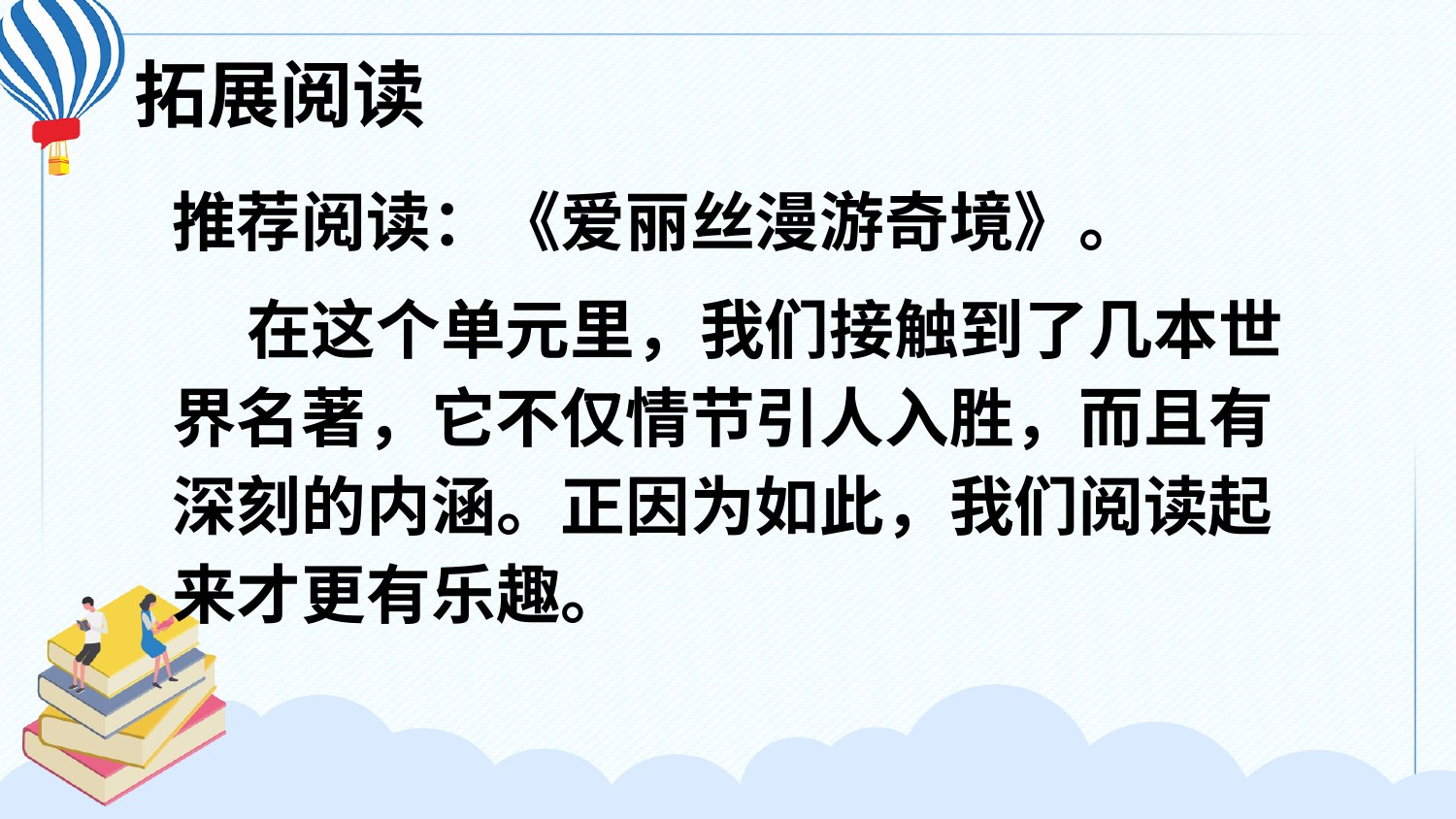

拓展阅读
推荐阅读：《爱丽丝漫游奇境》。
    在这个单元里，我们接触到了几本世界名著，它不仅情节引人入胜，而且有深刻的内涵。正因为如此，我们阅读起来才更有乐趣。